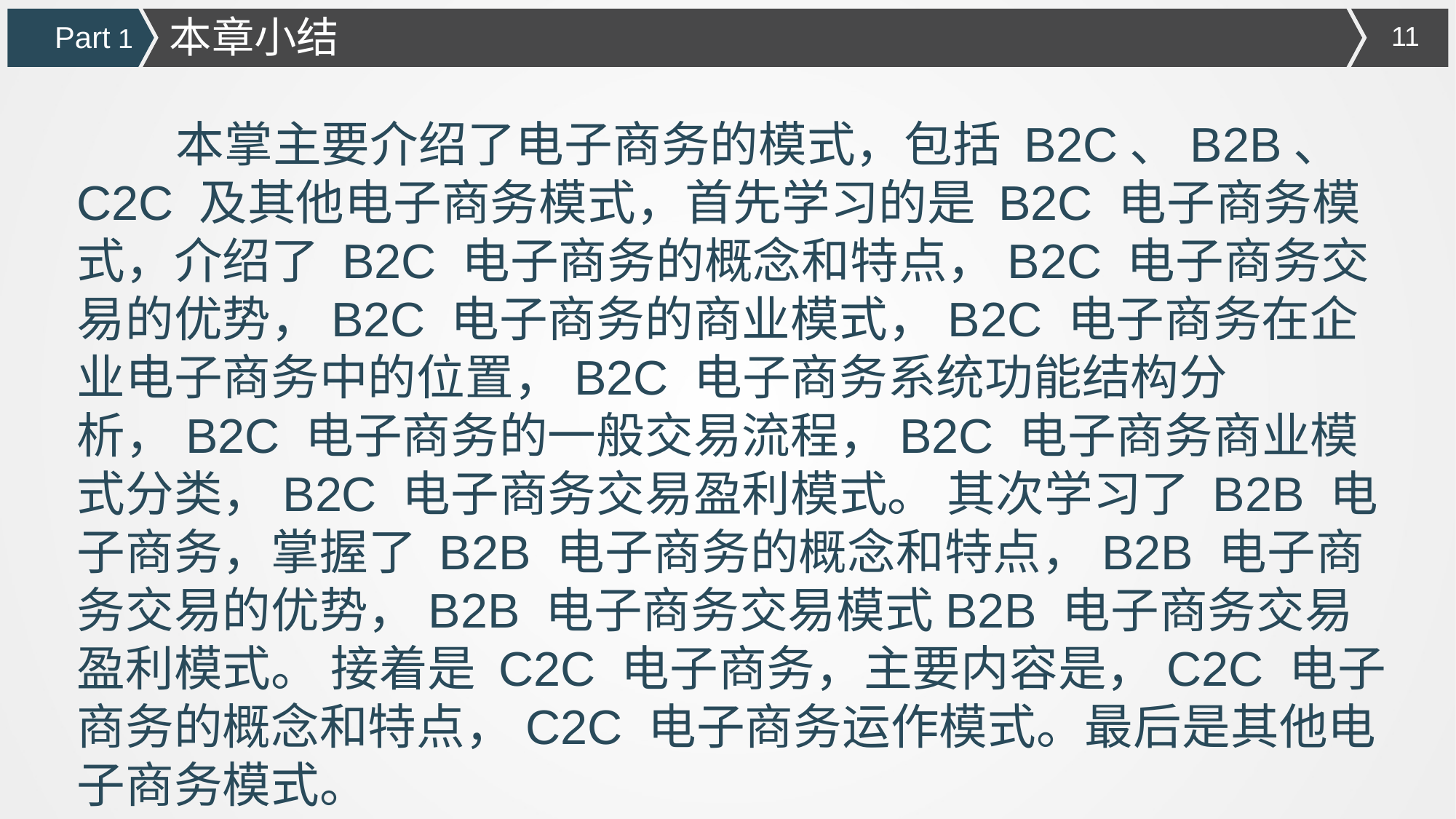

本章小结
Part 1
        本掌主要介绍了电子商务的模式，包括 B2C、B2B、C2C 及其他电子商务模式，首先学习的是 B2C 电子商务模式，介绍了 B2C 电子商务的概念和特点，B2C 电子商务交易的优势，B2C 电子商务的商业模式，B2C 电子商务在企业电子商务中的位置，B2C 电子商务系统功能结构分析，B2C 电子商务的一般交易流程，B2C 电子商务商业模式分类，B2C 电子商务交易盈利模式。 其次学习了 B2B 电子商务，掌握了 B2B 电子商务的概念和特点，B2B 电子商务交易的优势，B2B 电子商务交易模式B2B 电子商务交易盈利模式。 接着是 C2C 电子商务，主要内容是，C2C 电子商务的概念和特点，C2C 电子商务运作模式。最后是其他电子商务模式。